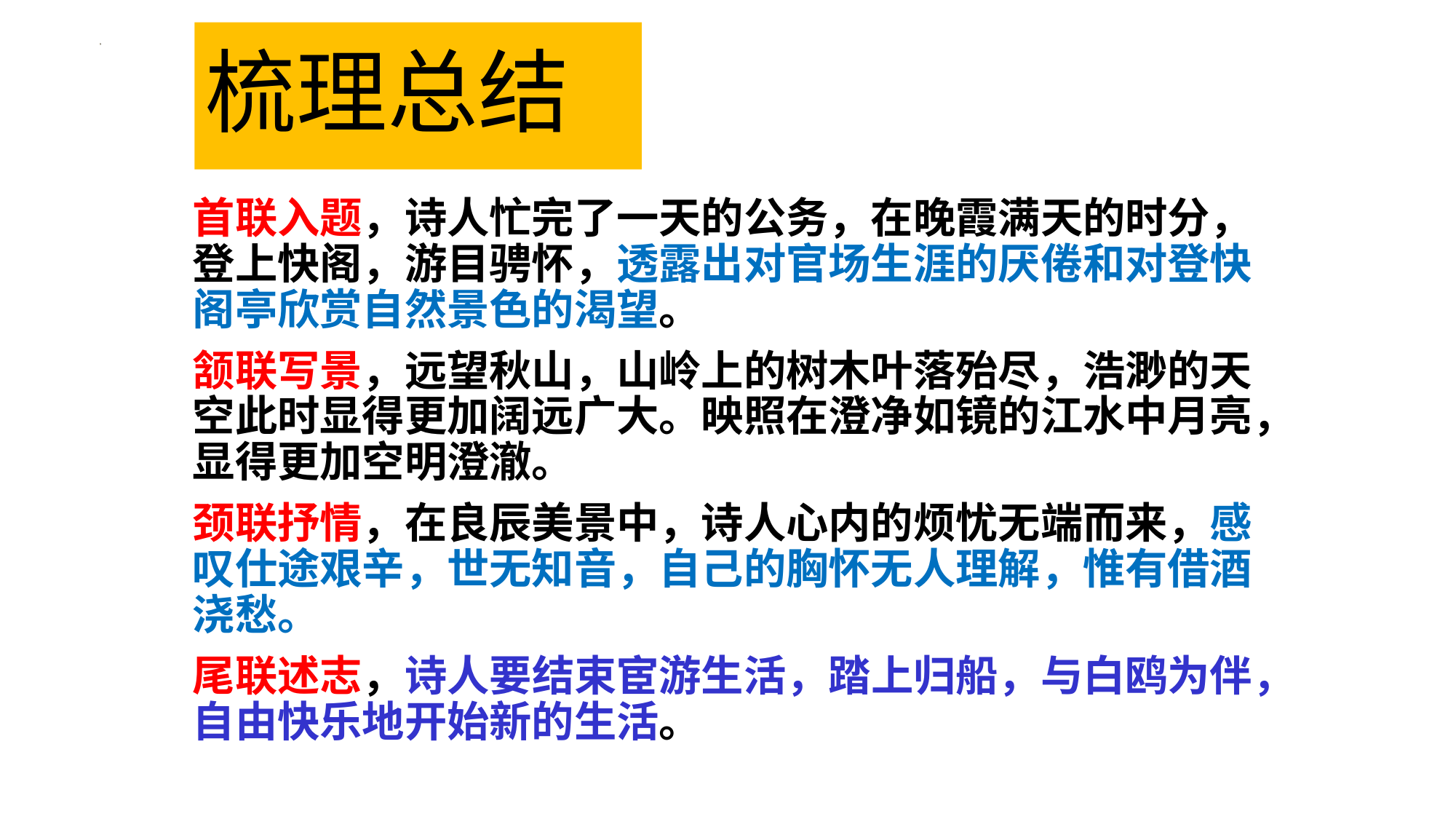

# 梳理总结
首联入题，诗人忙完了一天的公务，在晚霞满天的时分，登上快阁，游目骋怀，透露出对官场生涯的厌倦和对登快阁亭欣赏自然景色的渴望。
颔联写景，远望秋山，山岭上的树木叶落殆尽，浩渺的天空此时显得更加阔远广大。映照在澄净如镜的江水中月亮，显得更加空明澄澈。
颈联抒情，在良辰美景中，诗人心内的烦忧无端而来，感叹仕途艰辛，世无知音，自己的胸怀无人理解，惟有借酒浇愁。
尾联述志，诗人要结束宦游生活，踏上归船，与白鸥为伴，自由快乐地开始新的生活。